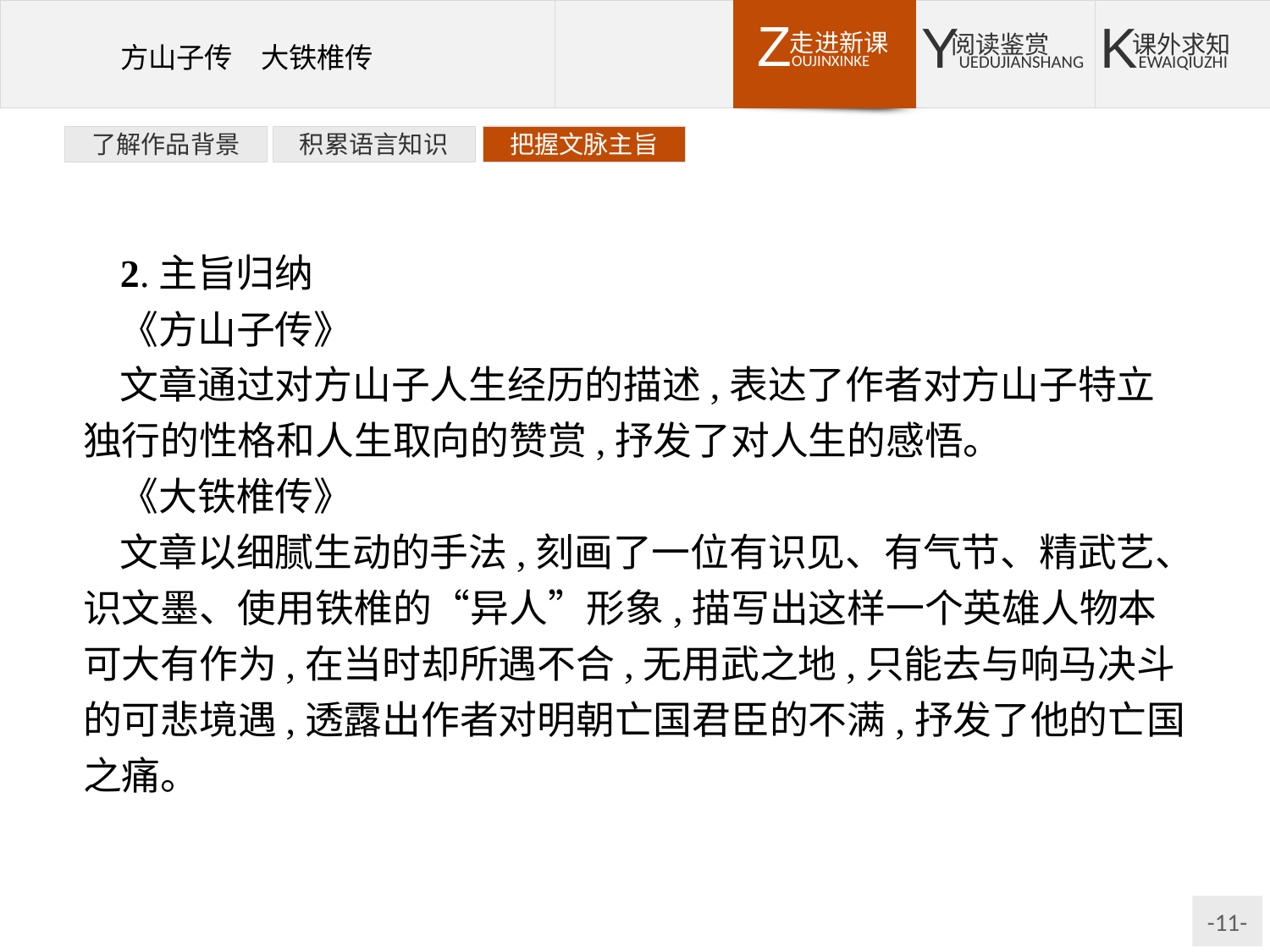

了解作品背景
积累语言知识
把握文脉主旨
2.主旨归纳
《方山子传》
文章通过对方山子人生经历的描述,表达了作者对方山子特立独行的性格和人生取向的赞赏,抒发了对人生的感悟。
《大铁椎传》
文章以细腻生动的手法,刻画了一位有识见、有气节、精武艺、识文墨、使用铁椎的“异人”形象,描写出这样一个英雄人物本可大有作为,在当时却所遇不合,无用武之地,只能去与响马决斗的可悲境遇,透露出作者对明朝亡国君臣的不满,抒发了他的亡国之痛。